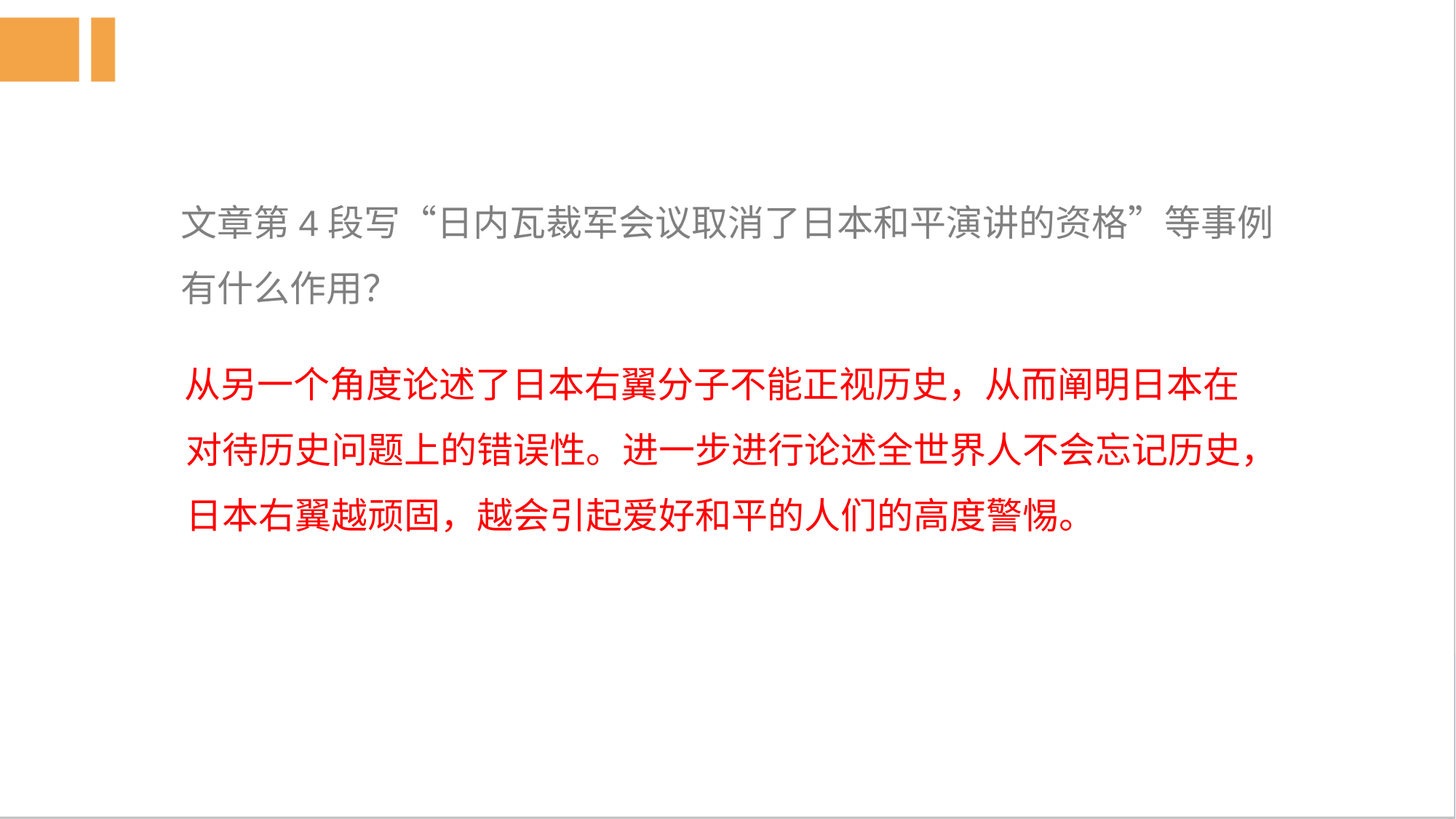

文章第4段写“日内瓦裁军会议取消了日本和平演讲的资格”等事例有什么作用？
从另一个角度论述了日本右翼分子不能正视历史，从而阐明日本在对待历史问题上的错误性。进一步进行论述全世界人不会忘记历史，日本右翼越顽固，越会引起爱好和平的人们的高度警惕。